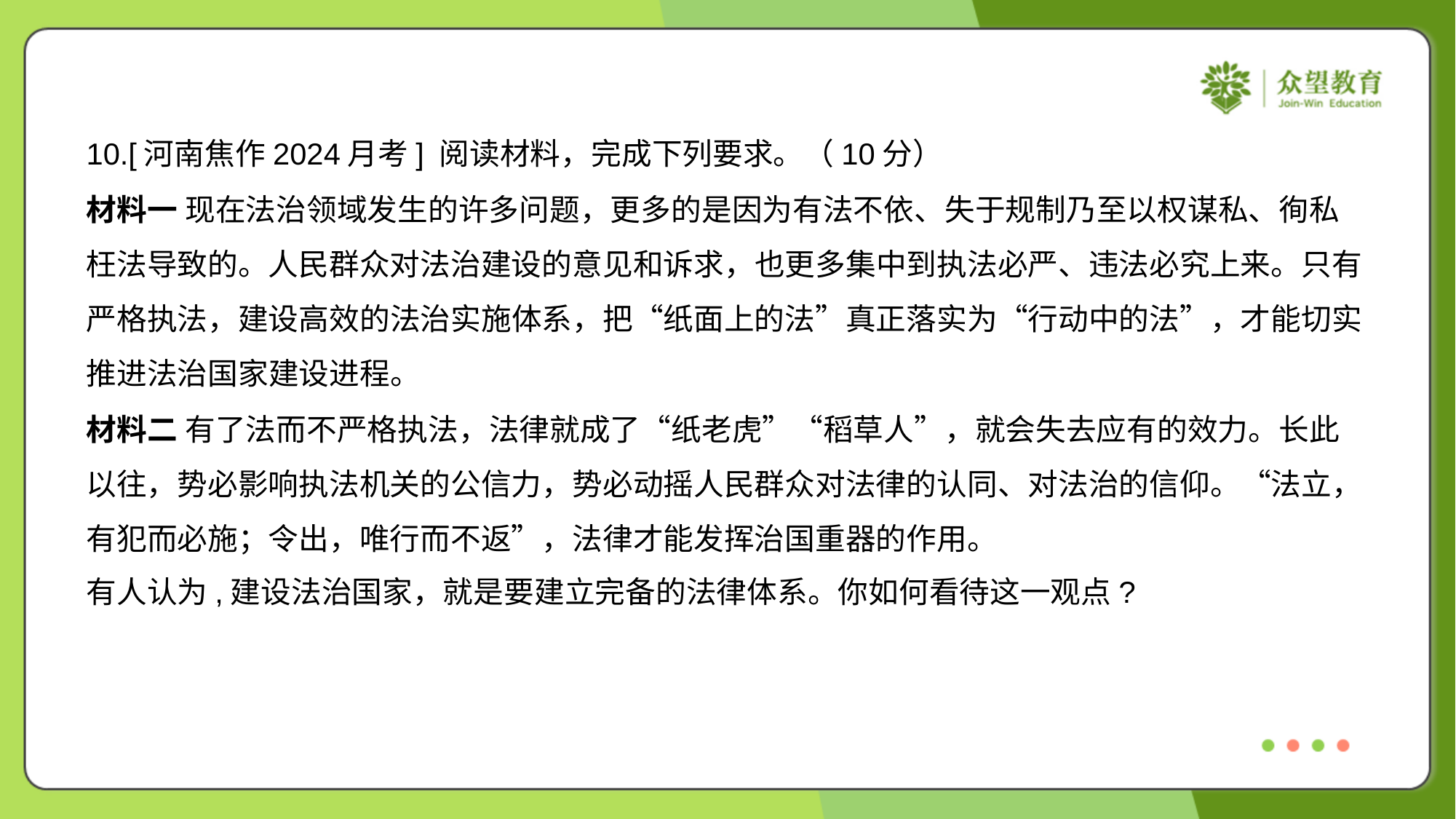

10.[河南焦作2024月考] 阅读材料，完成下列要求。（10分）
材料一 现在法治领域发生的许多问题，更多的是因为有法不依、失于规制乃至以权谋私、徇私
枉法导致的。人民群众对法治建设的意见和诉求，也更多集中到执法必严、违法必究上来。只有
严格执法，建设高效的法治实施体系，把“纸面上的法”真正落实为“行动中的法”，才能切实
推进法治国家建设进程。
材料二 有了法而不严格执法，法律就成了“纸老虎”“稻草人”，就会失去应有的效力。长此
以往，势必影响执法机关的公信力，势必动摇人民群众对法律的认同、对法治的信仰。“法立，
有犯而必施；令出，唯行而不返”，法律才能发挥治国重器的作用。
有人认为,建设法治国家，就是要建立完备的法律体系。你如何看待这一观点?